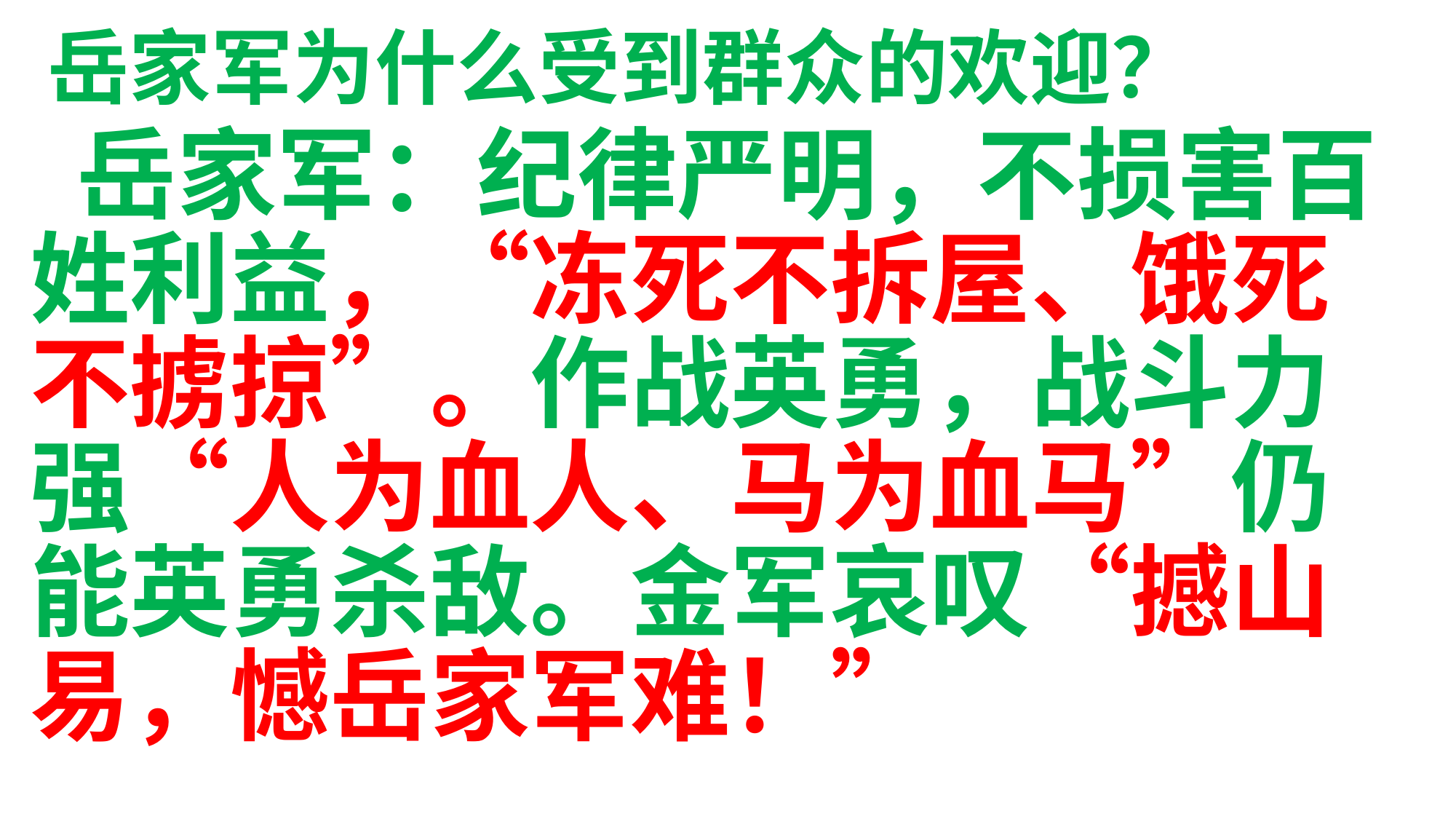

# 岳家军为什么受到群众的欢迎？
 岳家军：纪律严明，不损害百姓利益，“冻死不拆屋、饿死不掳掠”。作战英勇，战斗力强“人为血人、马为血马”仍能英勇杀敌。金军哀叹“撼山易，憾岳家军难！”